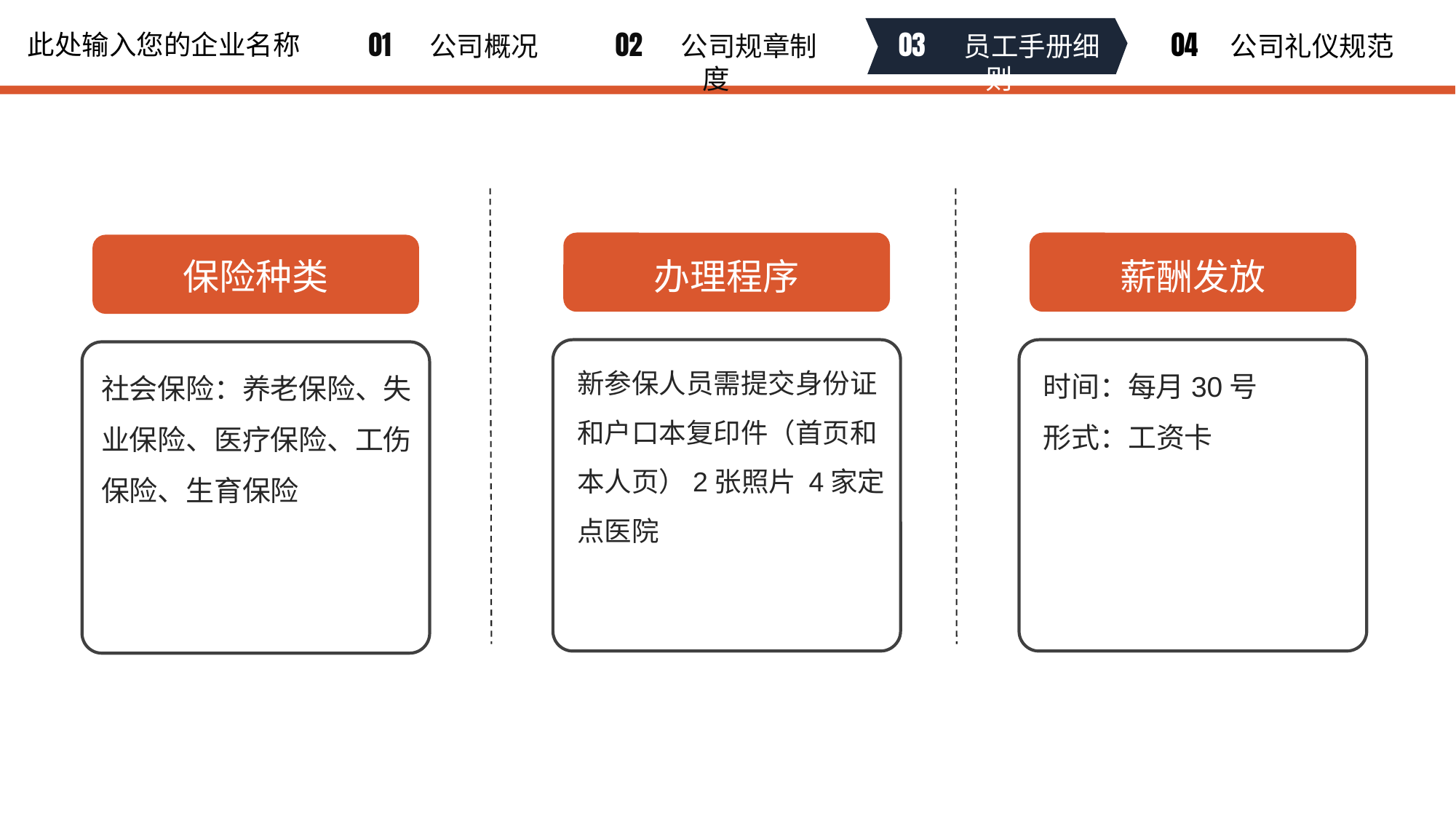

此处输入您的企业名称
01     公司概况
02     公司规章制度
03     员工手册细则
04    公司礼仪规范

保险种类
办理程序
薪酬发放

新参保人员需提交身份证和户口本复印件（首页和本人页）2张照片 4家定点医院
时间：每月30号
形式：工资卡
社会保险：养老保险、失业保险、医疗保险、工伤保险、生育保险